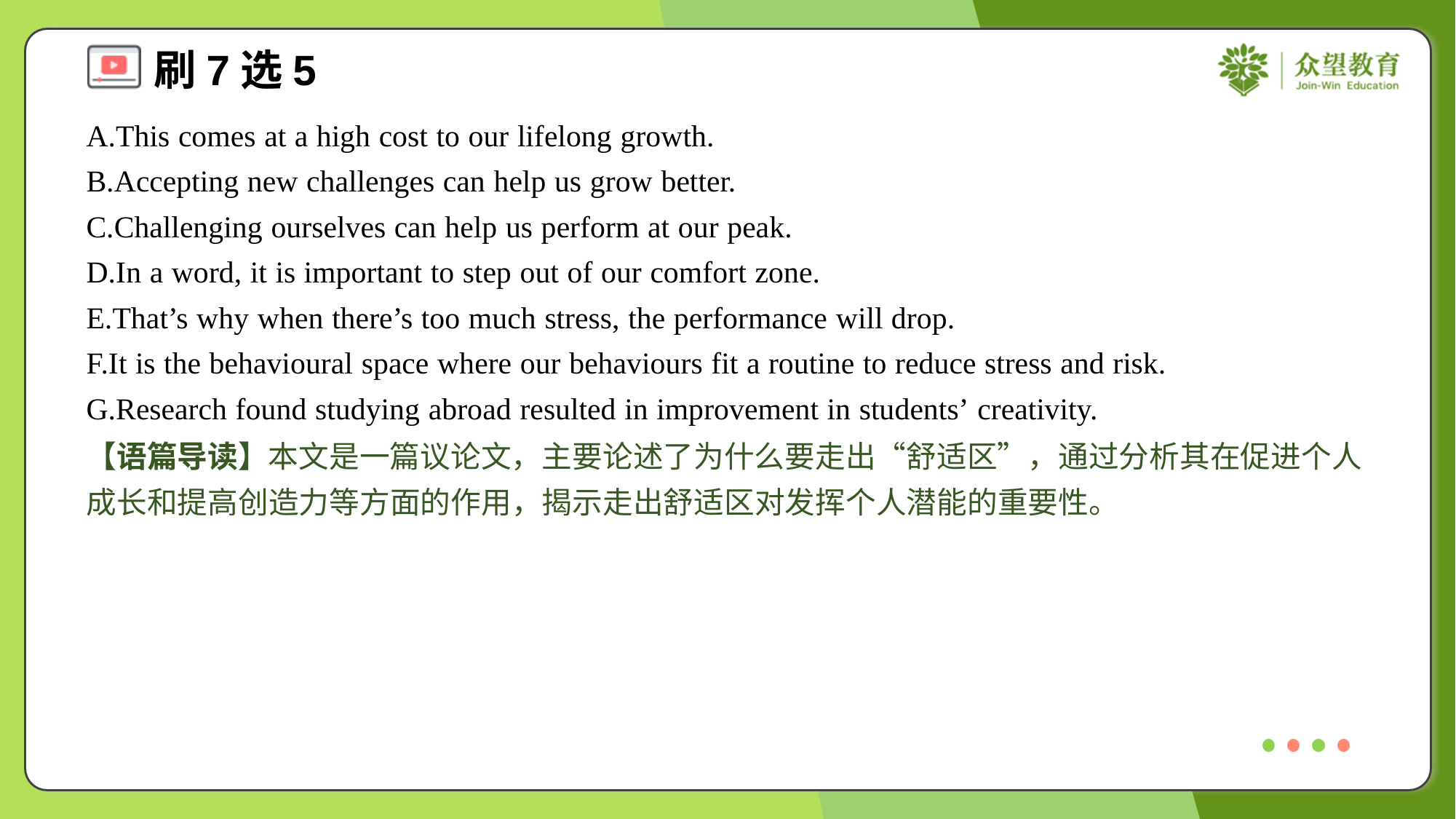

A.This comes at a high cost to our lifelong growth.
B.Accepting new challenges can help us grow better.
C.Challenging ourselves can help us perform at our peak.
D.In a word, it is important to step out of our comfort zone.
E.That’s why when there’s too much stress, the performance will drop.
F.It is the behavioural space where our behaviours fit a routine to reduce stress and risk.
G.Research found studying abroad resulted in improvement in students’ creativity.
【语篇导读】本文是一篇议论文，主要论述了为什么要走出“舒适区”，通过分析其在促进个人成长和提高创造力等方面的作用，揭示走出舒适区对发挥个人潜能的重要性。